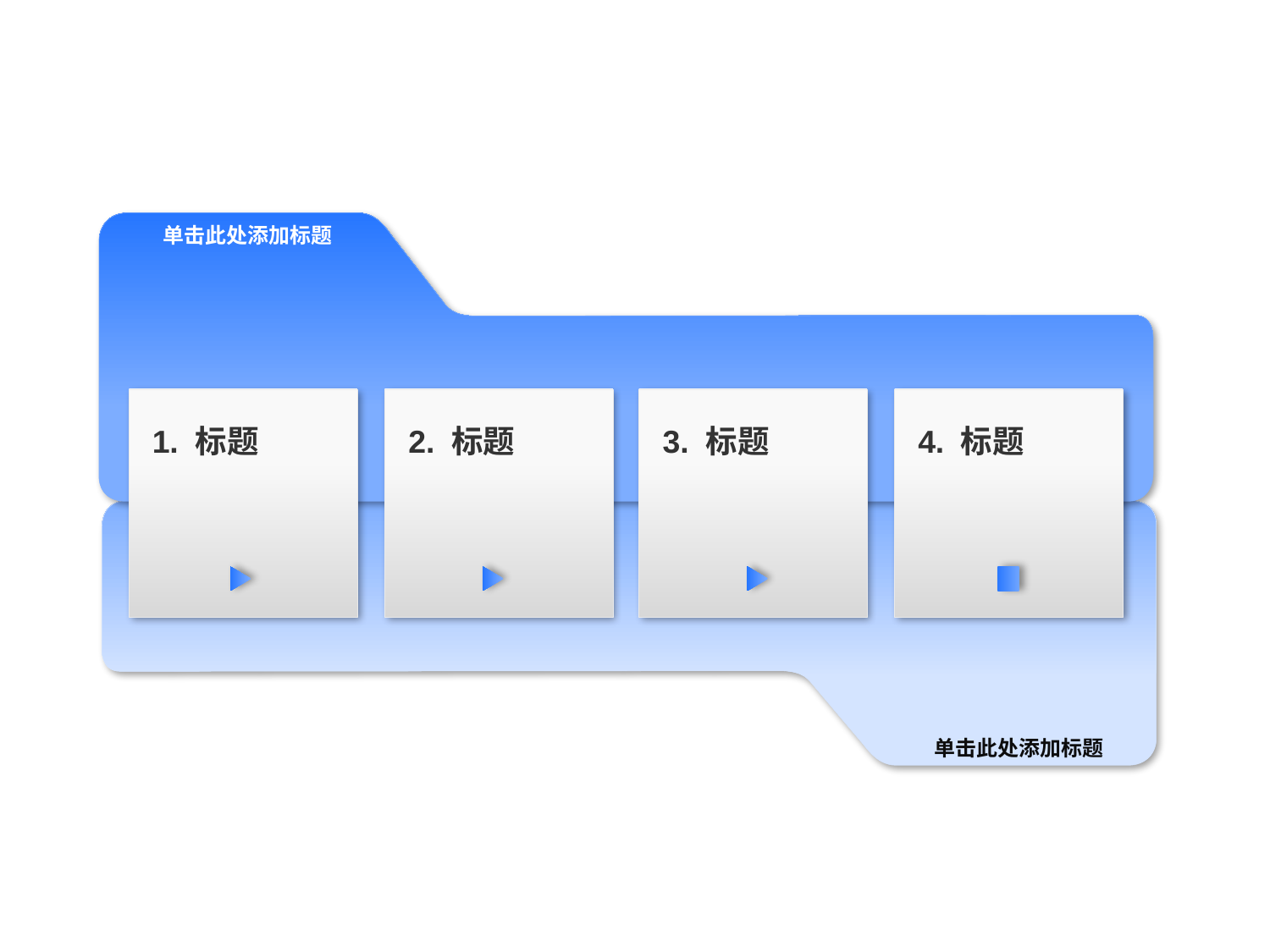

单击此处添加标题

1. 标题
2. 标题
3. 标题
4. 标题

单击此处添加标题